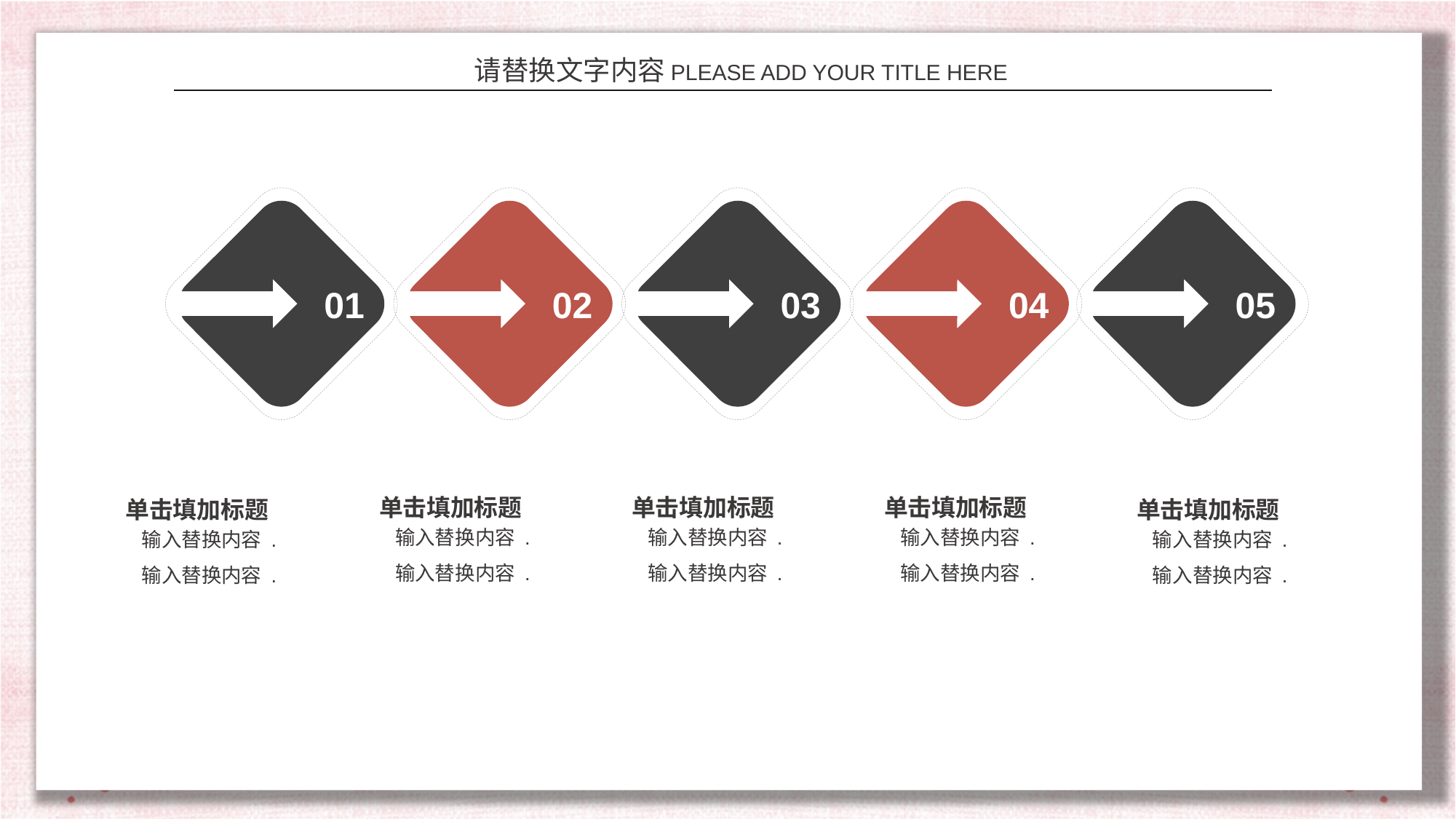

05

04

03

02

01
单击填加标题
单击填加标题
单击填加标题
单击填加标题
单击填加标题
输入替换内容 .
输入替换内容 .
输入替换内容 .
输入替换内容 .
输入替换内容 .
输入替换内容 .
输入替换内容 .
输入替换内容 .
输入替换内容 .
输入替换内容 .